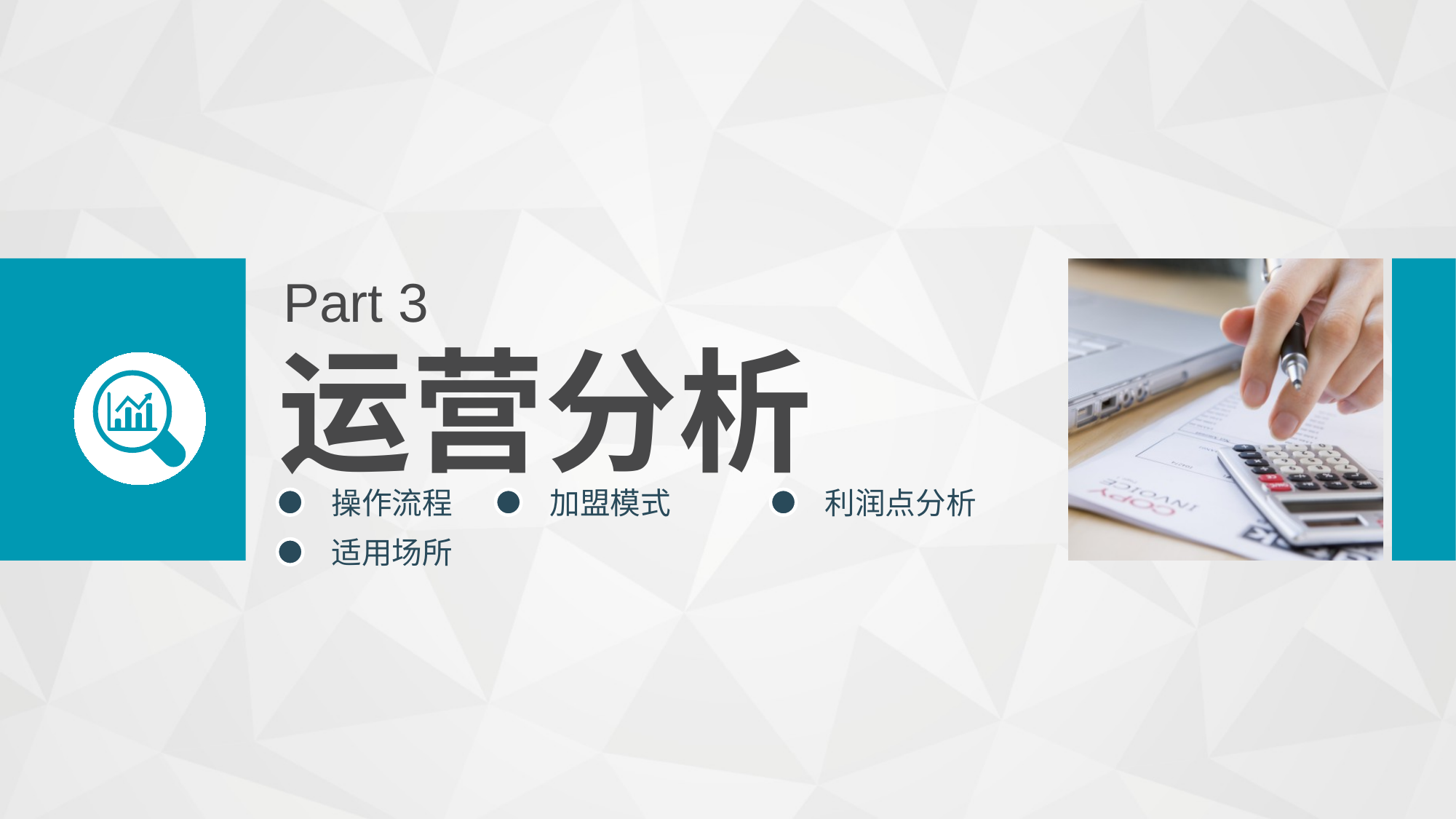

Part 3
运营分析

操作流程
加盟模式
利润点分析

适用场所